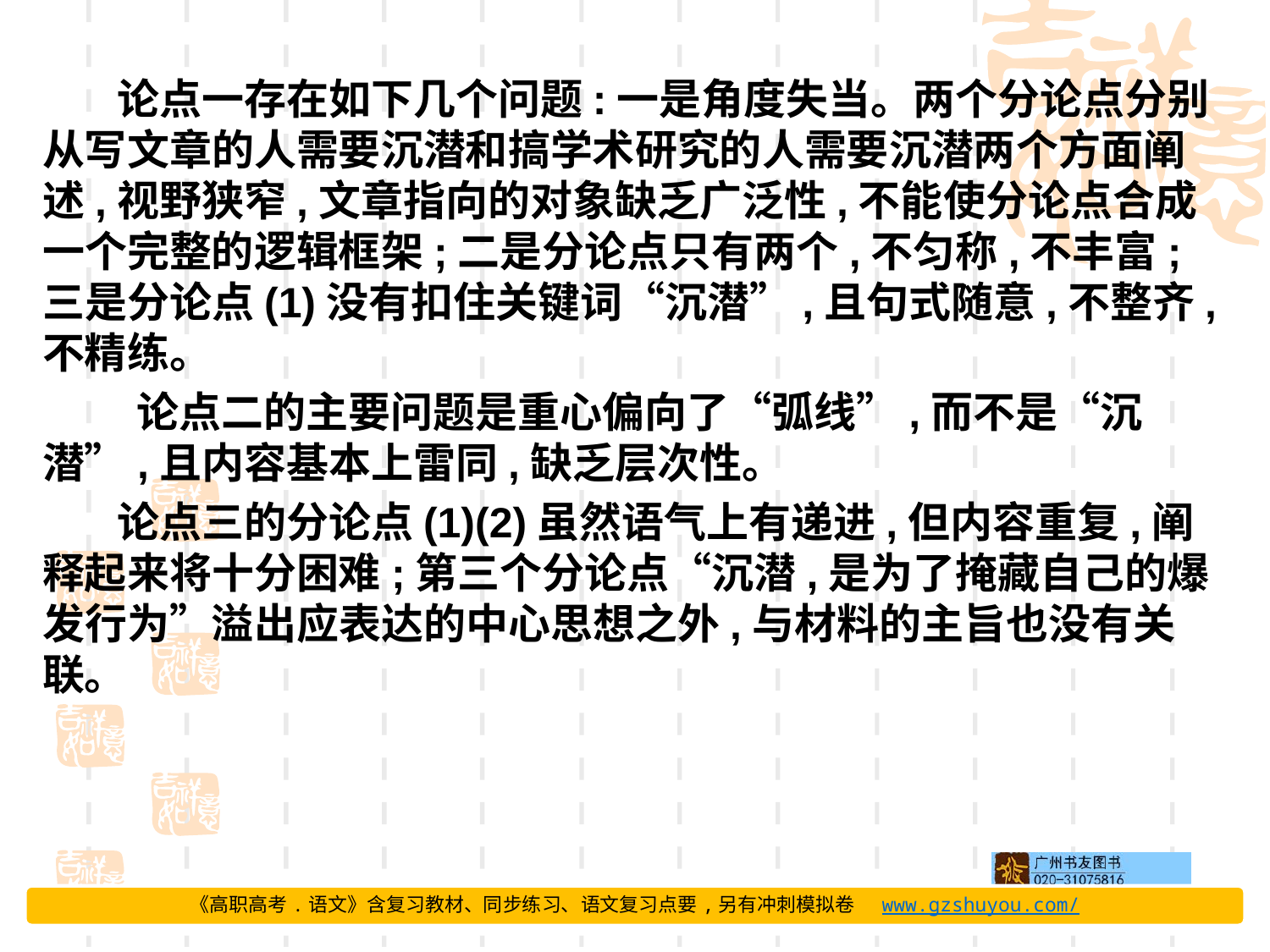

论点一存在如下几个问题:一是角度失当。两个分论点分别从写文章的人需要沉潜和搞学术研究的人需要沉潜两个方面阐述,视野狭窄,文章指向的对象缺乏广泛性,不能使分论点合成一个完整的逻辑框架;二是分论点只有两个,不匀称,不丰富;三是分论点(1)没有扣住关键词“沉潜”,且句式随意,不整齐,不精练。
 论点二的主要问题是重心偏向了“弧线”,而不是“沉潜”,且内容基本上雷同,缺乏层次性。
论点三的分论点(1)(2)虽然语气上有递进,但内容重复,阐释起来将十分困难;第三个分论点“沉潜,是为了掩藏自己的爆发行为”溢出应表达的中心思想之外,与材料的主旨也没有关联。